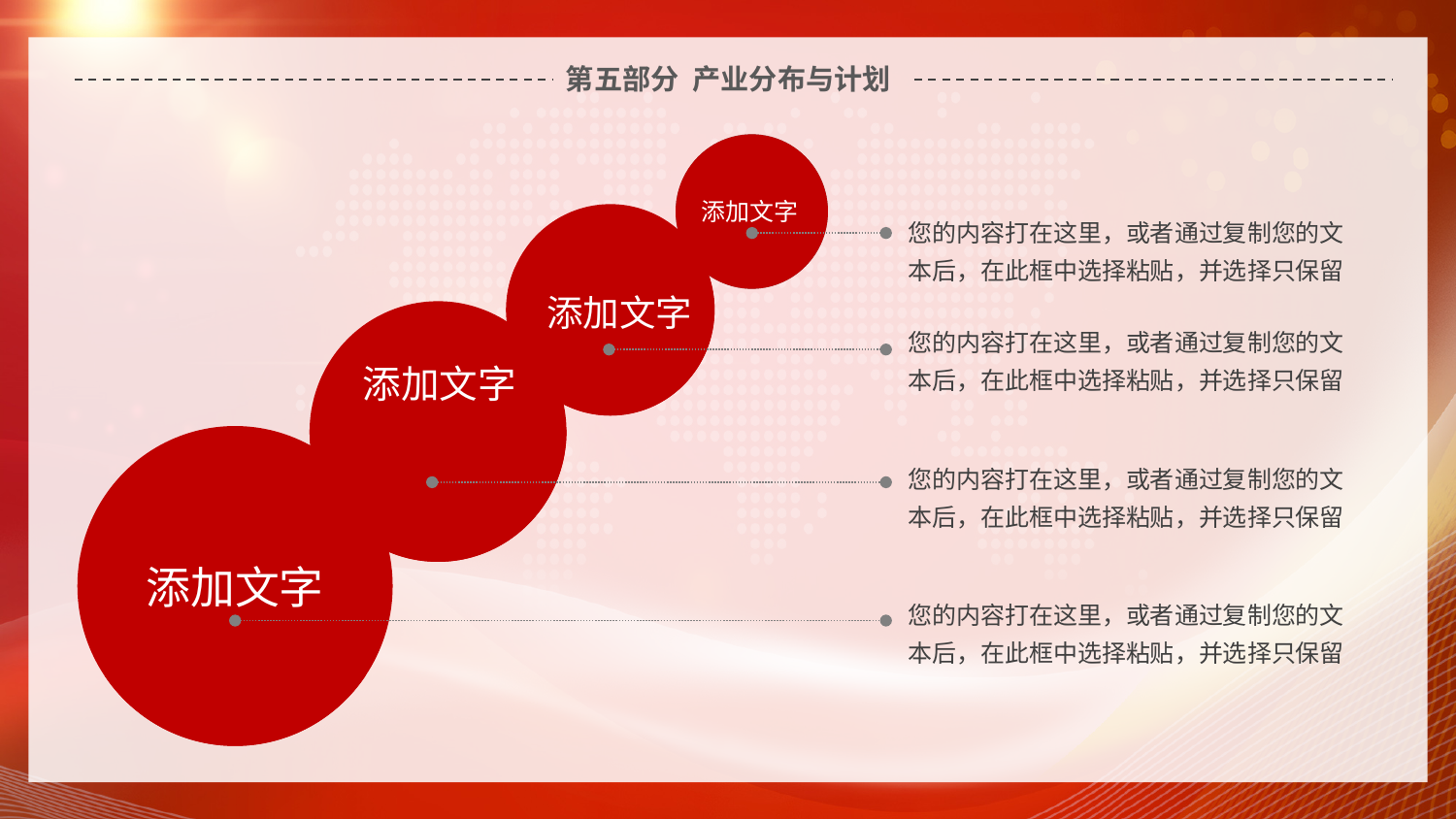

延迟符
# 第五部分  产业分布与计划

添加文字
您的内容打在这里，或者通过复制您的文本后，在此框中选择粘贴，并选择只保留

添加文字

您的内容打在这里，或者通过复制您的文本后，在此框中选择粘贴，并选择只保留
添加文字

您的内容打在这里，或者通过复制您的文本后，在此框中选择粘贴，并选择只保留
添加文字
您的内容打在这里，或者通过复制您的文本后，在此框中选择粘贴，并选择只保留